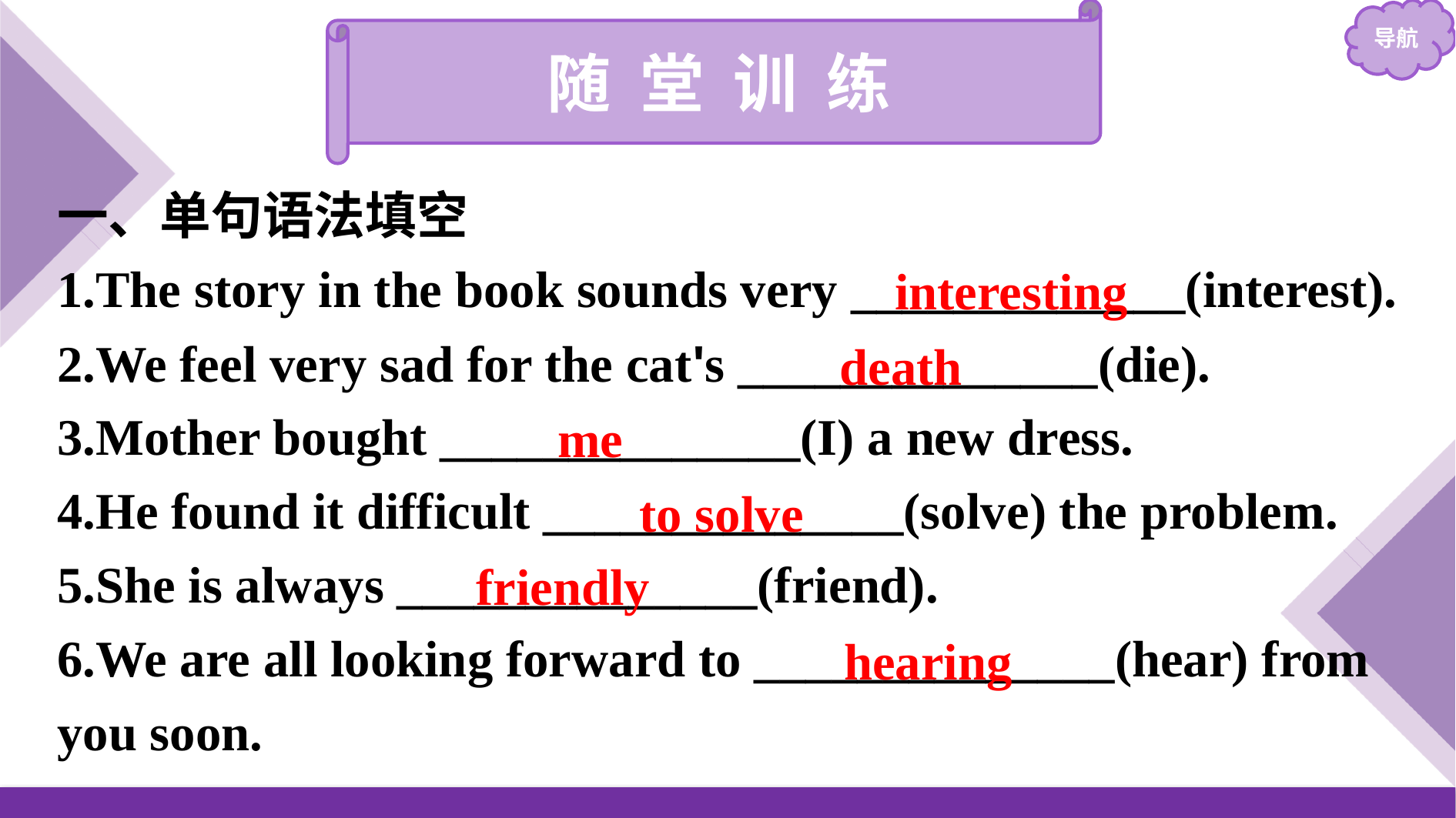

随  堂  训  练
一、单句语法填空
1.The story in the book sounds very _____________(interest).
2.We feel very sad for the cat's ______________(die).
3.Mother bought ______________(I) a new dress.
4.He found it difficult ______________(solve) the problem.
5.She is always ______________(friend).
6.We are all looking forward to ______________(hear) from you soon.
interesting
death
me
to solve
friendly
hearing